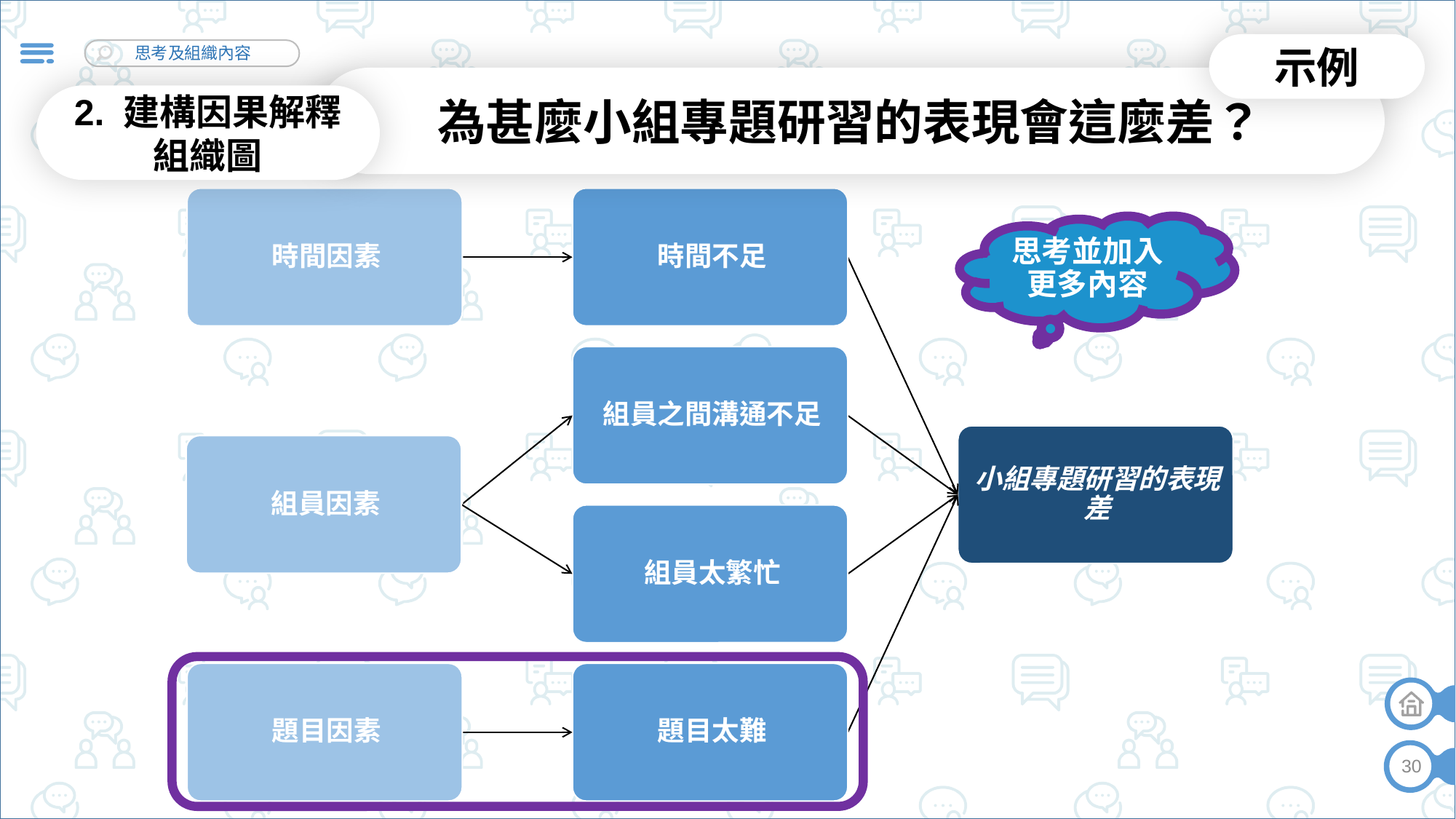

示例
為甚麼小組專題研習的表現會這麼差？
2. 建構因果解釋組織圖
小組專題研習的表現差

時間不足

時間因素

組員之間溝通不足

組員太繁忙

組員因素

題目太難

題目因素
思考並加入更多內容

30